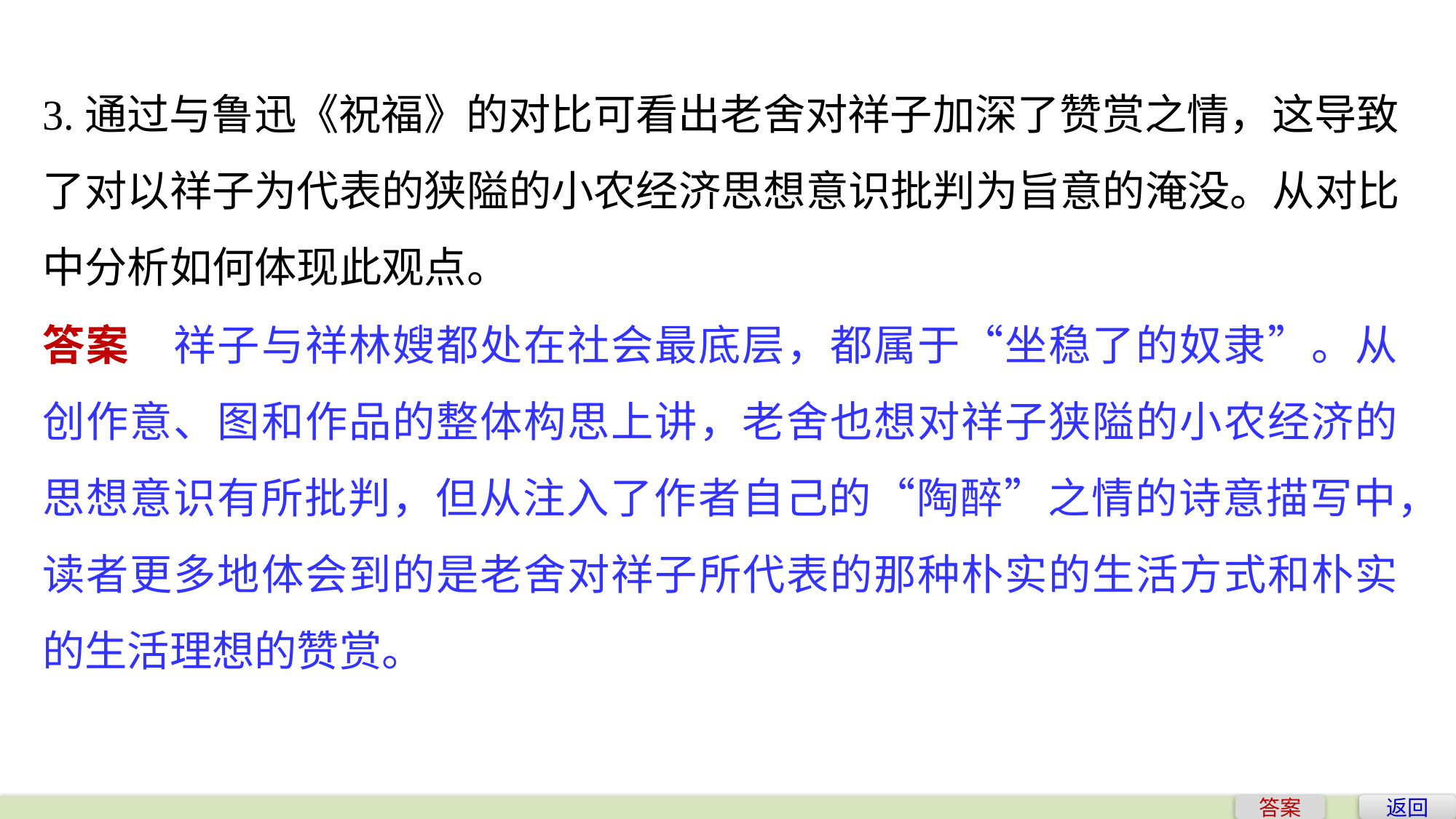

3.通过与鲁迅《祝福》的对比可看出老舍对祥子加深了赞赏之情，这导致了对以祥子为代表的狭隘的小农经济思想意识批判为旨意的淹没。从对比中分析如何体现此观点。
答案　祥子与祥林嫂都处在社会最底层，都属于“坐稳了的奴隶”。从创作意、图和作品的整体构思上讲，老舍也想对祥子狭隘的小农经济的思想意识有所批判，但从注入了作者自己的“陶醉”之情的诗意描写中，读者更多地体会到的是老舍对祥子所代表的那种朴实的生活方式和朴实的生活理想的赞赏。
返回
答案